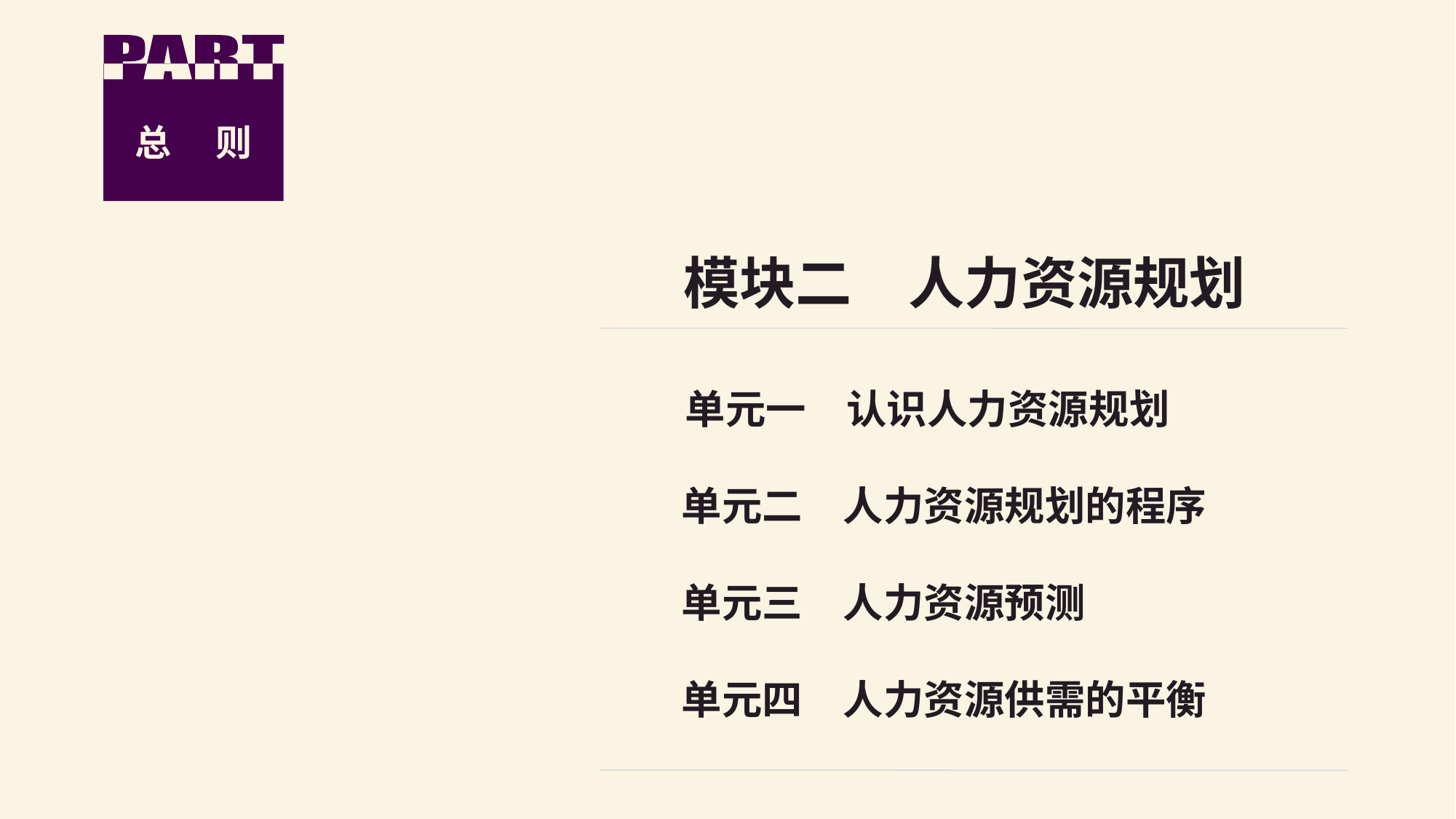

总　 则
模块二　人力资源规划
　单元一　认识人力资源规划
   单元二　人力资源规划的程序
   单元三　人力资源预测
   单元四　人力资源供需的平衡